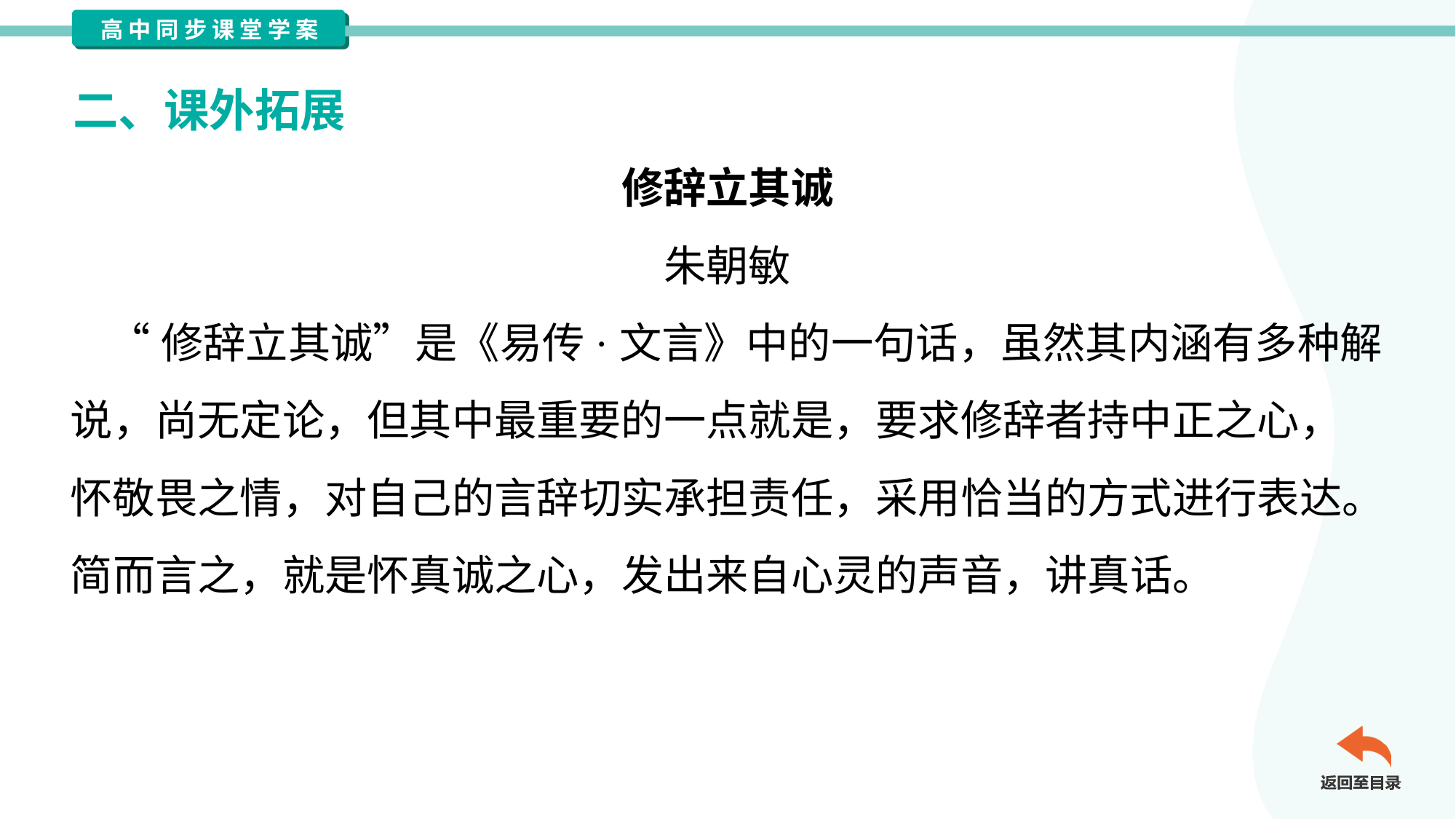

二、课外拓展
修辞立其诚
朱朝敏
    “修辞立其诚”是《易传·文言》中的一句话，虽然其内涵有多种解
说，尚无定论，但其中最重要的一点就是，要求修辞者持中正之心，
怀敬畏之情，对自己的言辞切实承担责任，采用恰当的方式进行表达。
简而言之，就是怀真诚之心，发出来自心灵的声音，讲真话。